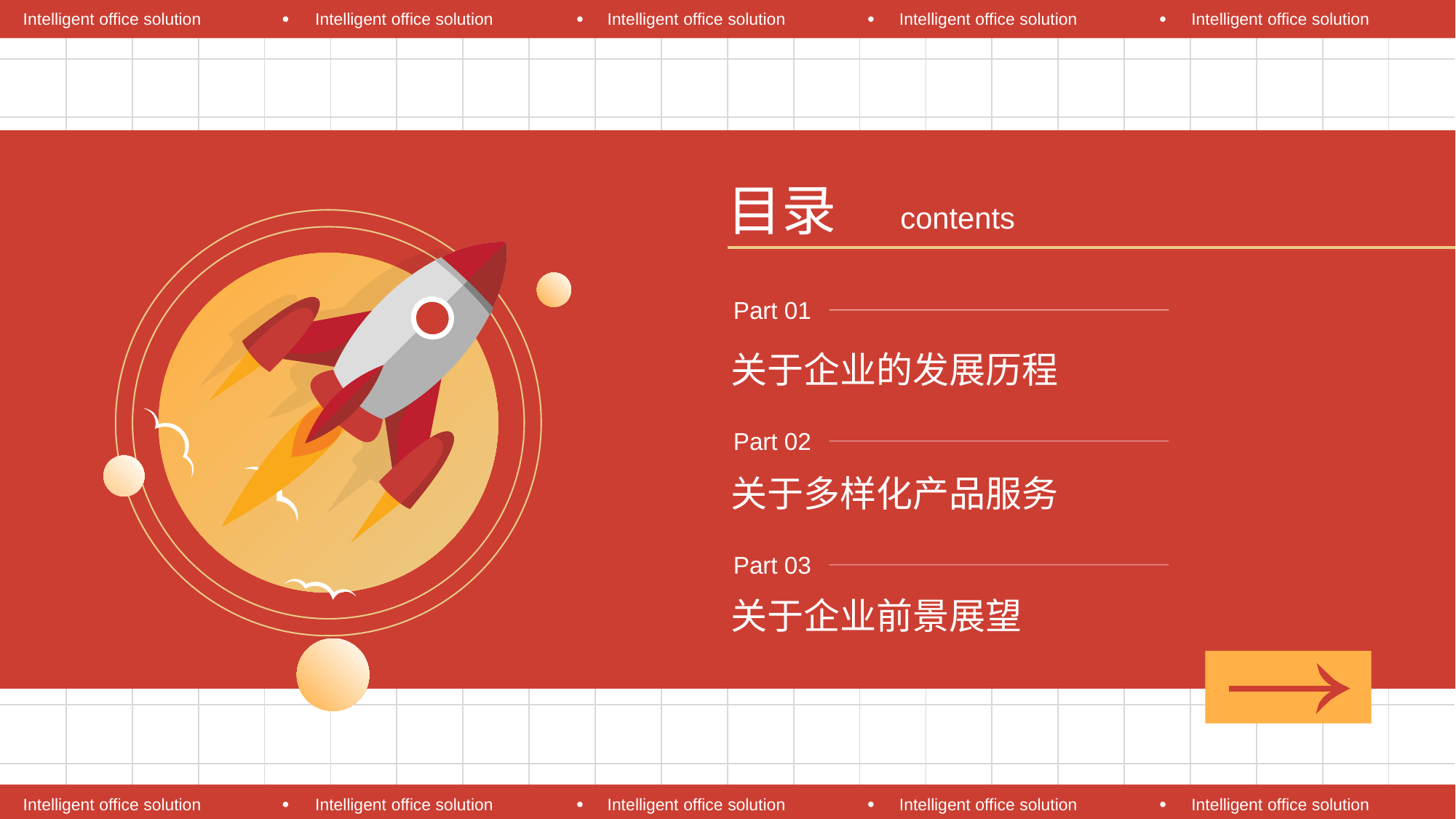

Part 01
关于企业的发展历程
Part 02
关于多样化产品服务
Part 03
关于企业前景展望